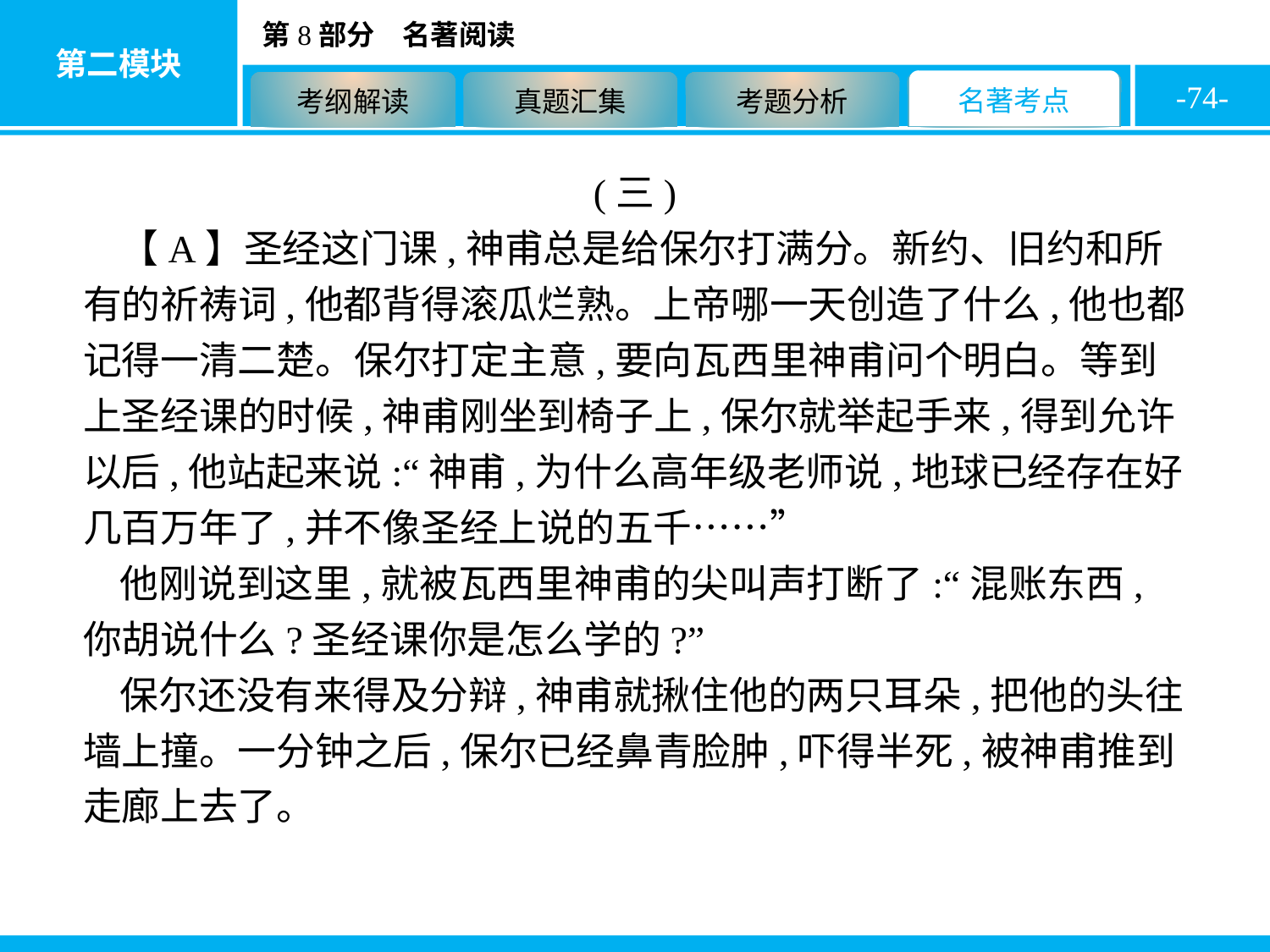

-74-
(三)
【A】圣经这门课,神甫总是给保尔打满分。新约、旧约和所有的祈祷词,他都背得滚瓜烂熟。上帝哪一天创造了什么,他也都记得一清二楚。保尔打定主意,要向瓦西里神甫问个明白。等到上圣经课的时候,神甫刚坐到椅子上,保尔就举起手来,得到允许以后,他站起来说:“神甫,为什么高年级老师说,地球已经存在好几百万年了,并不像圣经上说的五千……”
他刚说到这里,就被瓦西里神甫的尖叫声打断了:“混账东西,你胡说什么?圣经课你是怎么学的?”
保尔还没有来得及分辩,神甫就揪住他的两只耳朵,把他的头往墙上撞。一分钟之后,保尔已经鼻青脸肿,吓得半死,被神甫推到走廊上去了。